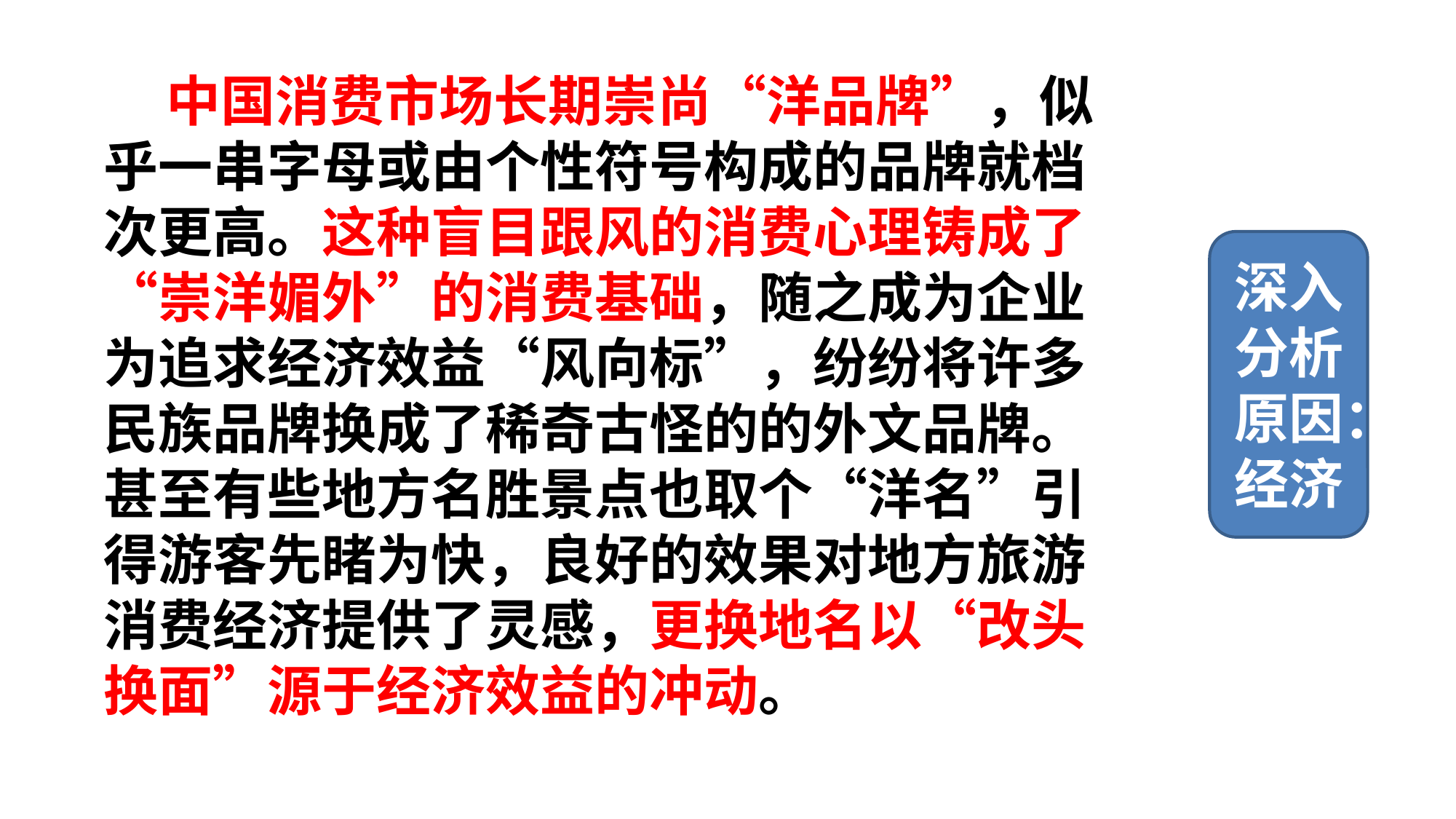

中国消费市场长期崇尚“洋品牌”，似乎一串字母或由个性符号构成的品牌就档次更高。这种盲目跟风的消费心理铸成了“崇洋媚外”的消费基础，随之成为企业为追求经济效益“风向标”，纷纷将许多民族品牌换成了稀奇古怪的的外文品牌。甚至有些地方名胜景点也取个“洋名”引得游客先睹为快，良好的效果对地方旅游消费经济提供了灵感，更换地名以“改头换面”源于经济效益的冲动。
深入分析原因：经济